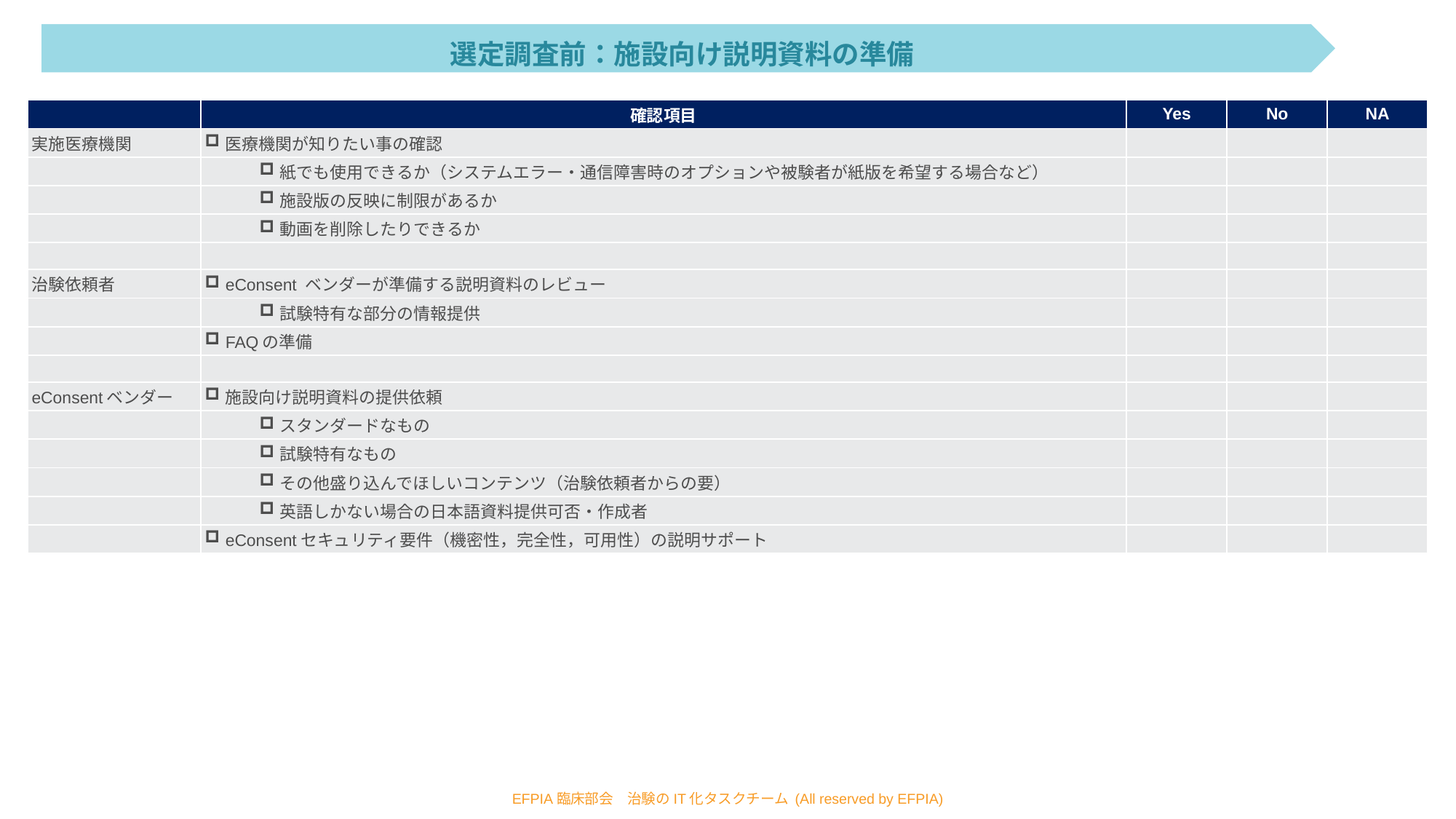

選定調査前：施設向け説明資料の準備
|  | 確認項目 | Yes | No | NA |
| --- | --- | --- | --- | --- |
| 実施医療機関 | 医療機関が知りたい事の確認 |  |  |  |
|  | 紙でも使用できるか（システムエラー・通信障害時のオプションや被験者が紙版を希望する場合など） |  |  |  |
|  | 施設版の反映に制限があるか |  |  |  |
|  | 動画を削除したりできるか |  |  |  |
|  |  |  |  |  |
| 治験依頼者 | eConsent ベンダーが準備する説明資料のレビュー |  |  |  |
|  | 試験特有な部分の情報提供 |  |  |  |
|  | FAQの準備 |  |  |  |
|  |  |  |  |  |
| eConsentベンダー | 施設向け説明資料の提供依頼 |  |  |  |
|  | スタンダードなもの |  |  |  |
|  | 試験特有なもの |  |  |  |
|  | その他盛り込んでほしいコンテンツ（治験依頼者からの要） |  |  |  |
|  | 英語しかない場合の日本語資料提供可否・作成者 |  |  |  |
|  | eConsentセキュリティ要件（機密性，完全性，可用性）の説明サポート |  |  |  |
EFPIA臨床部会　治験のIT化タスクチーム (All reserved by EFPIA)